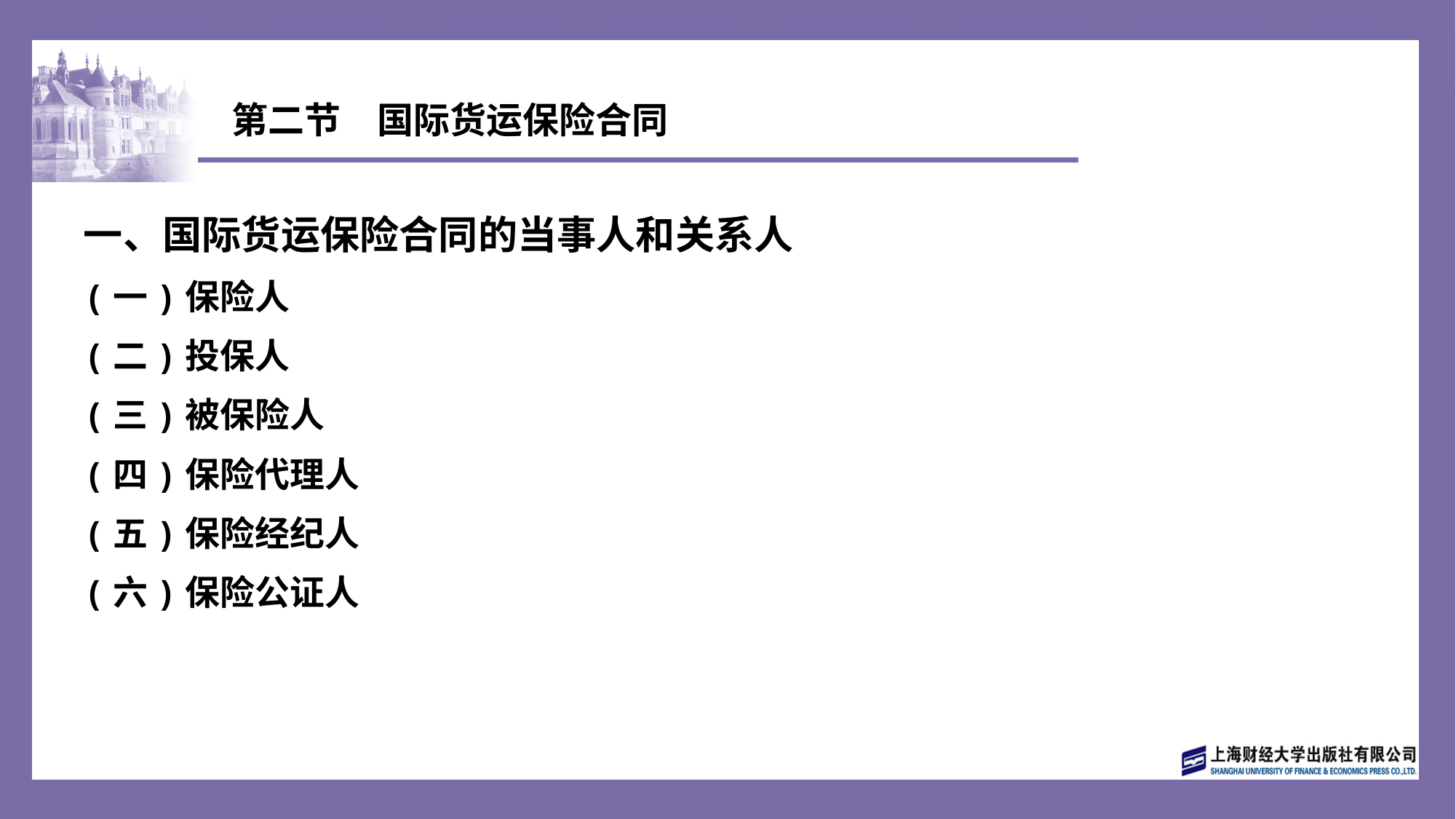

# 第二节　国际货运保险合同
一、国际货运保险合同的当事人和关系人
(一)保险人
(二)投保人
(三)被保险人
(四)保险代理人
(五)保险经纪人
(六)保险公证人